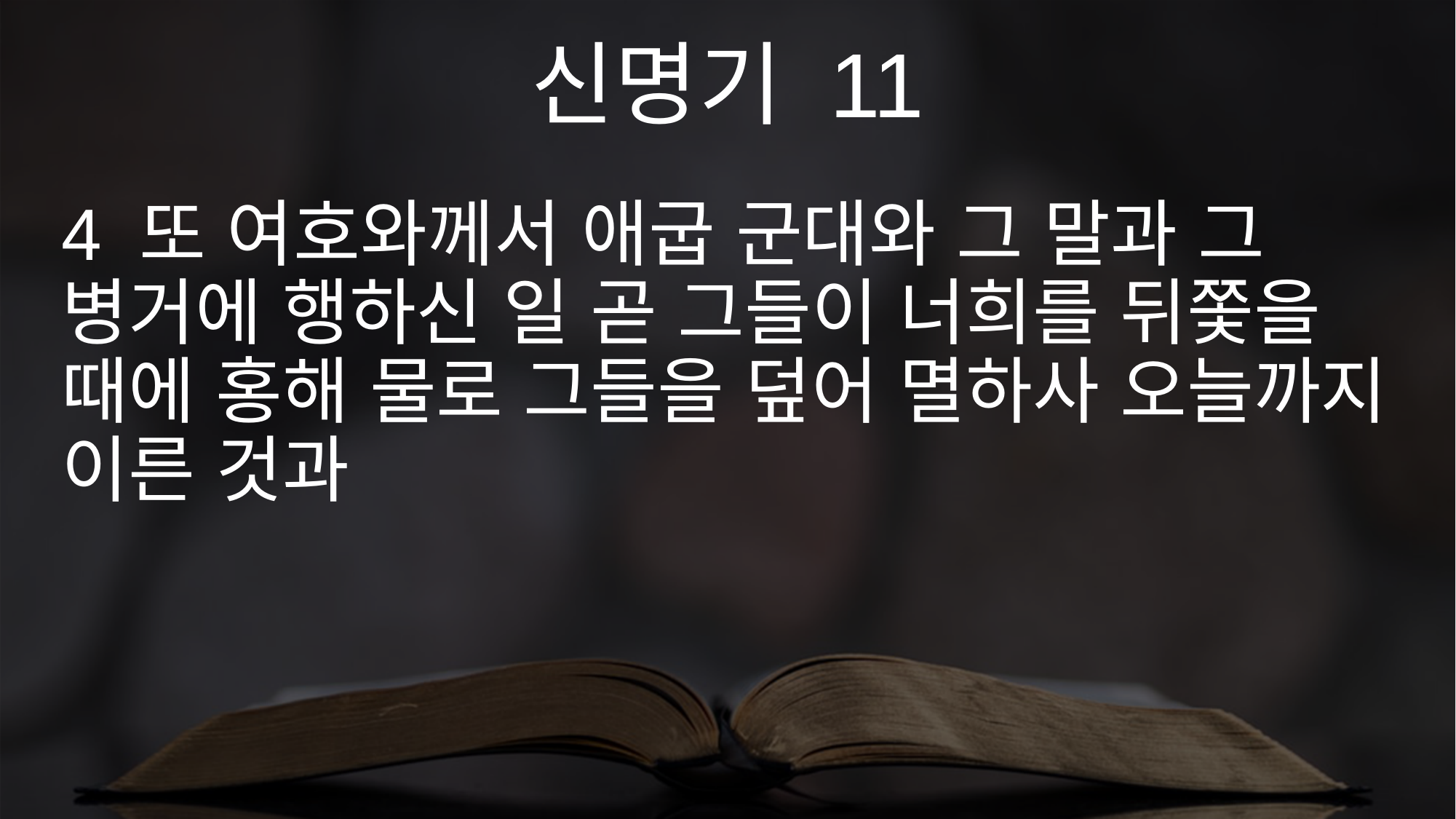

신명기 11
4 또 여호와께서 애굽 군대와 그 말과 그 병거에 행하신 일 곧 그들이 너희를 뒤쫓을 때에 홍해 물로 그들을 덮어 멸하사 오늘까지 이른 것과